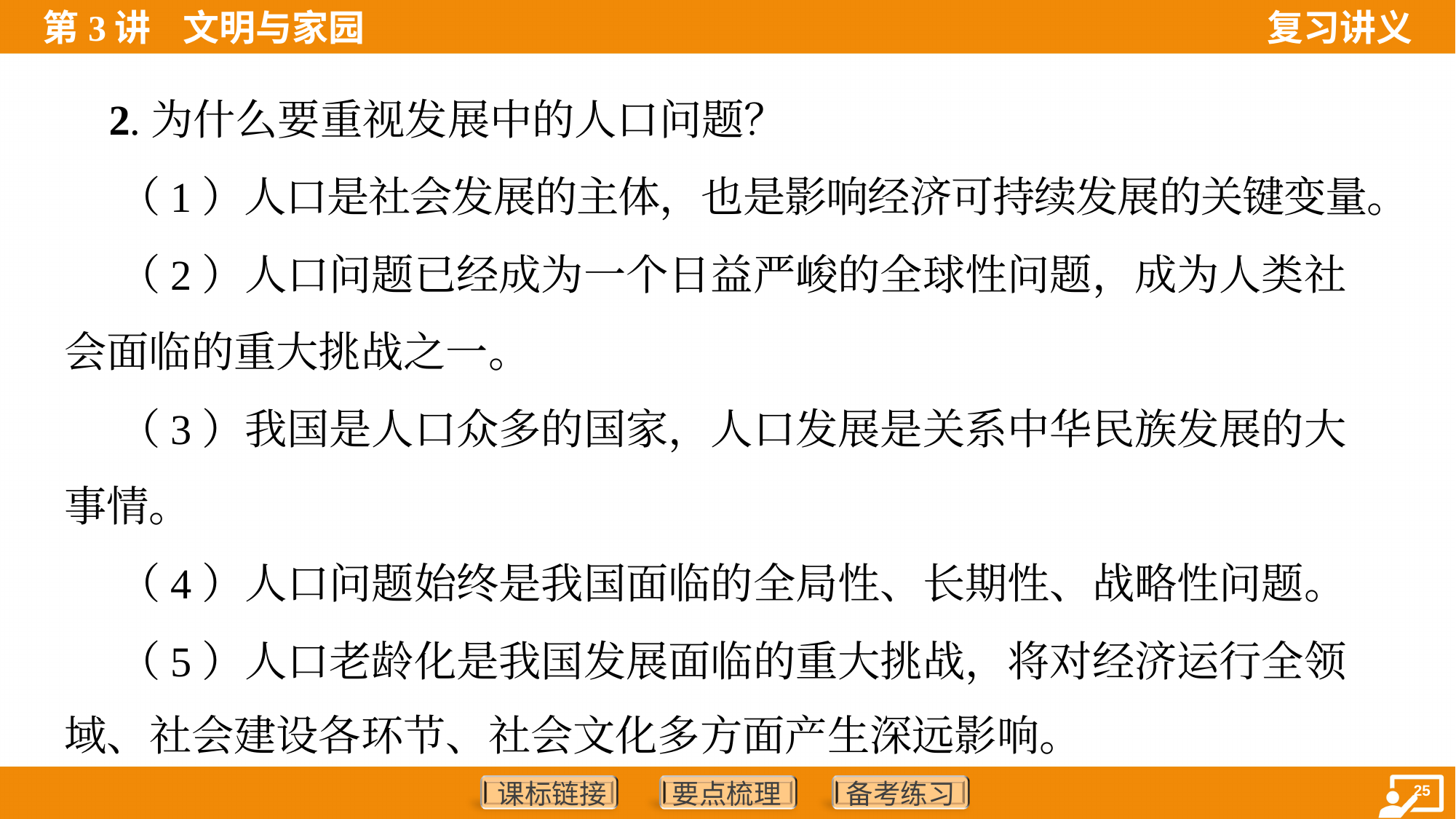

2.为什么要重视发展中的人口问题？
    （1）人口是社会发展的主体，也是影响经济可持续发展的关键变量。
    （2）人口问题已经成为一个日益严峻的全球性问题，成为人类社
会面临的重大挑战之一。
    （3）我国是人口众多的国家，人口发展是关系中华民族发展的大
事情。
    （4）人口问题始终是我国面临的全局性、长期性、战略性问题。
    （5）人口老龄化是我国发展面临的重大挑战，将对经济运行全领
域、社会建设各环节、社会文化多方面产生深远影响。